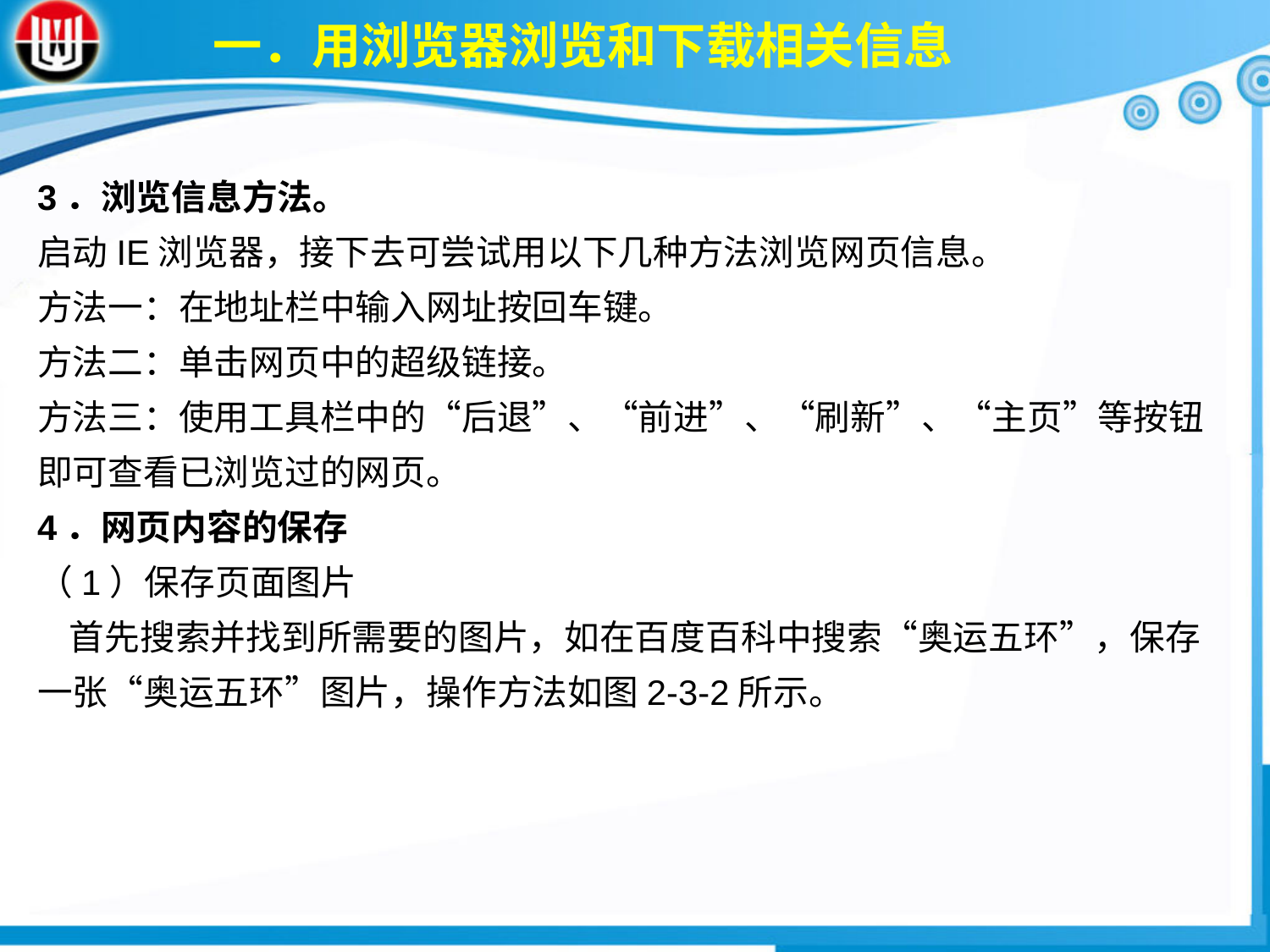

一．用浏览器浏览和下载相关信息
3．浏览信息方法。
启动IE浏览器，接下去可尝试用以下几种方法浏览网页信息。
方法一：在地址栏中输入网址按回车键。
方法二：单击网页中的超级链接。
方法三：使用工具栏中的“后退”、“前进”、“刷新”、“主页”等按钮即可查看已浏览过的网页。
4．网页内容的保存
（1）保存页面图片
   首先搜索并找到所需要的图片，如在百度百科中搜索“奥运五环”，保存一张“奥运五环”图片，操作方法如图2-3-2所示。